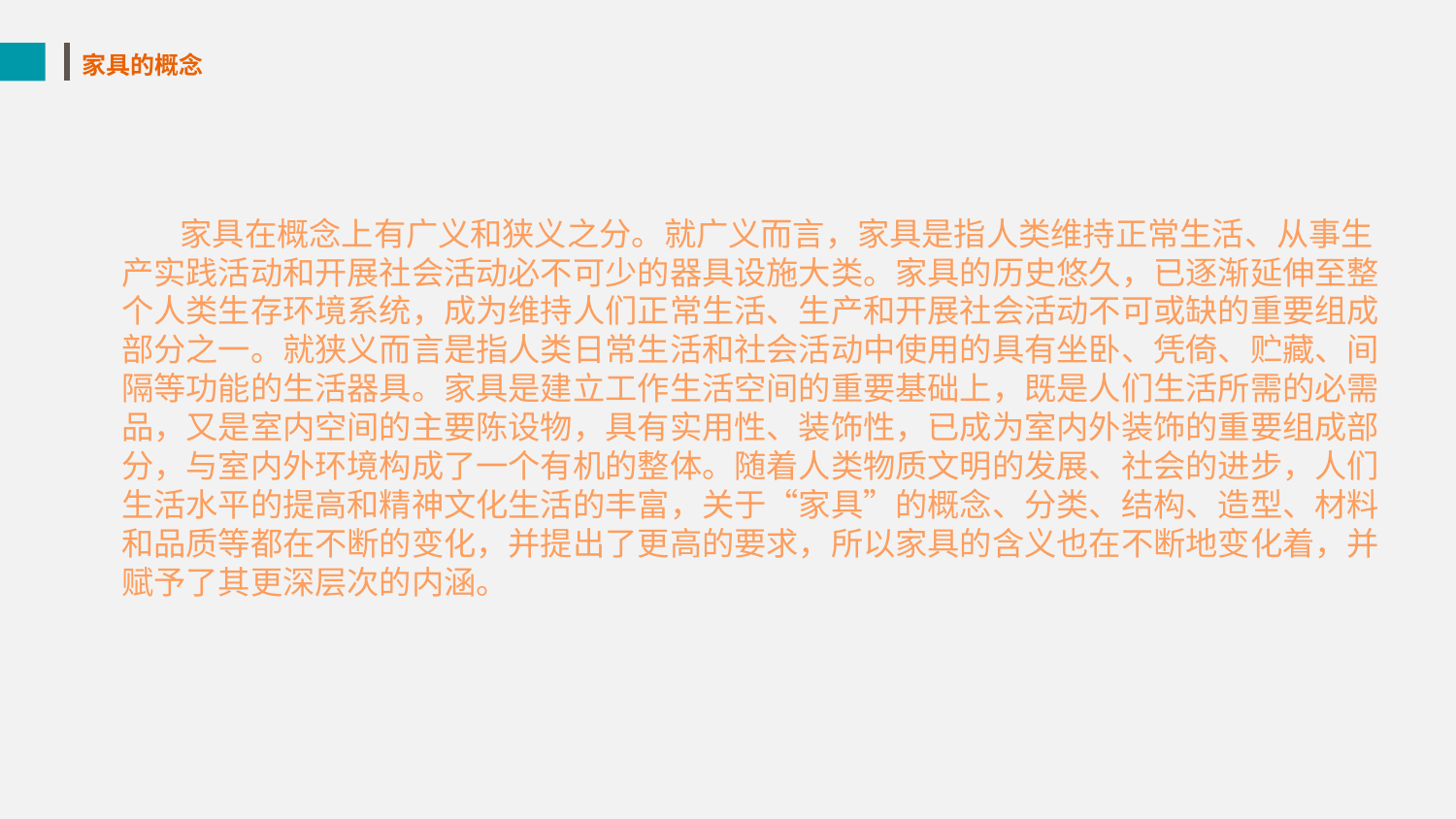

家具的概念

       家具在概念上有广义和狭义之分。就广义而言，家具是指人类维持正常生活、从事生产实践活动和开展社会活动必不可少的器具设施大类。家具的历史悠久，已逐渐延伸至整个人类生存环境系统，成为维持人们正常生活、生产和开展社会活动不可或缺的重要组成部分之一。就狭义而言是指人类日常生活和社会活动中使用的具有坐卧、凭倚、贮藏、间隔等功能的生活器具。家具是建立工作生活空间的重要基础上，既是人们生活所需的必需品，又是室内空间的主要陈设物，具有实用性、装饰性，已成为室内外装饰的重要组成部分，与室内外环境构成了一个有机的整体。随着人类物质文明的发展、社会的进步，人们生活水平的提高和精神文化生活的丰富，关于“家具”的概念、分类、结构、造型、材料和品质等都在不断的变化，并提出了更高的要求，所以家具的含义也在不断地变化着，并赋予了其更深层次的内涵。